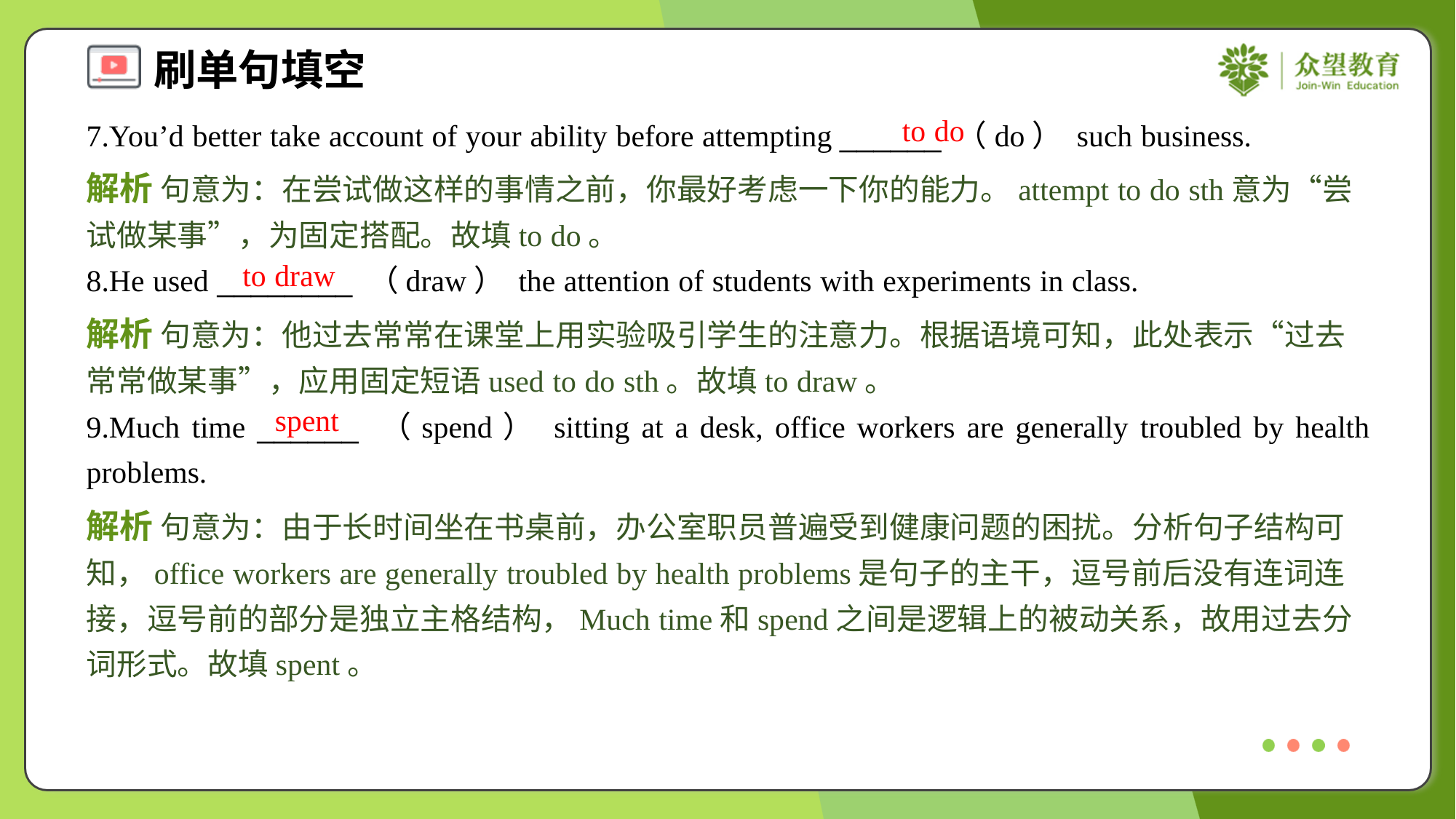

to do
7.You’d better take account of your ability before attempting ______ （do） such business.
解析 句意为：在尝试做这样的事情之前，你最好考虑一下你的能力。attempt to do sth意为“尝试做某事”，为固定搭配。故填to do。
to draw
8.He used ________ （draw） the attention of students with experiments in class.
解析 句意为：他过去常常在课堂上用实验吸引学生的注意力。根据语境可知，此处表示“过去常常做某事”，应用固定短语used to do sth。故填to draw。
spent
9.Much time ______ （spend） sitting at a desk, office workers are generally troubled by health problems.
解析 句意为：由于长时间坐在书桌前，办公室职员普遍受到健康问题的困扰。分析句子结构可知，office workers are generally troubled by health problems是句子的主干，逗号前后没有连词连接，逗号前的部分是独立主格结构，Much time和spend之间是逻辑上的被动关系，故用过去分词形式。故填spent。